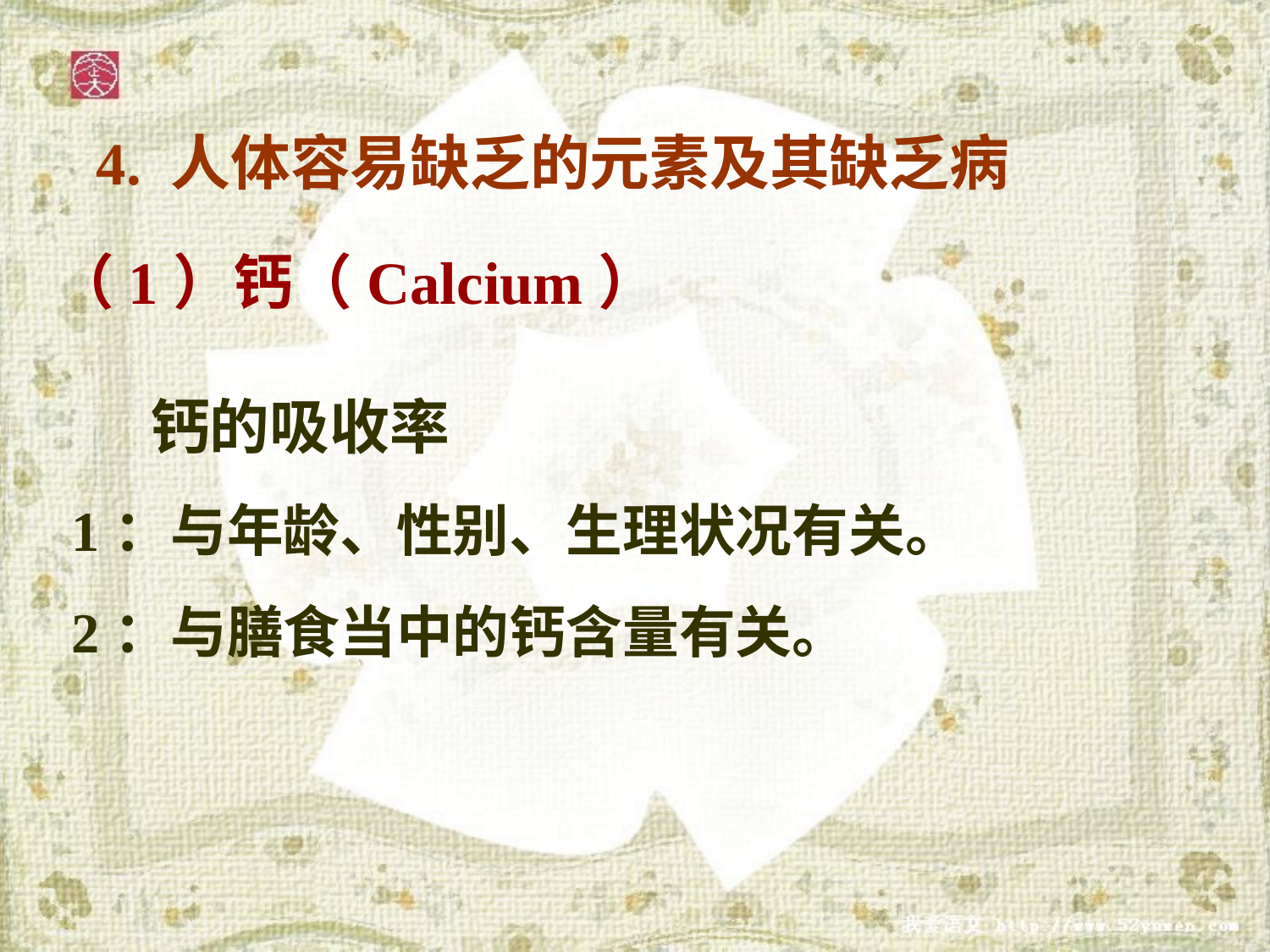

4. 人体容易缺乏的元素及其缺乏病
（1）钙（Calcium）
     钙的吸收率
1：与年龄、性别、生理状况有关。
2：与膳食当中的钙含量有关。